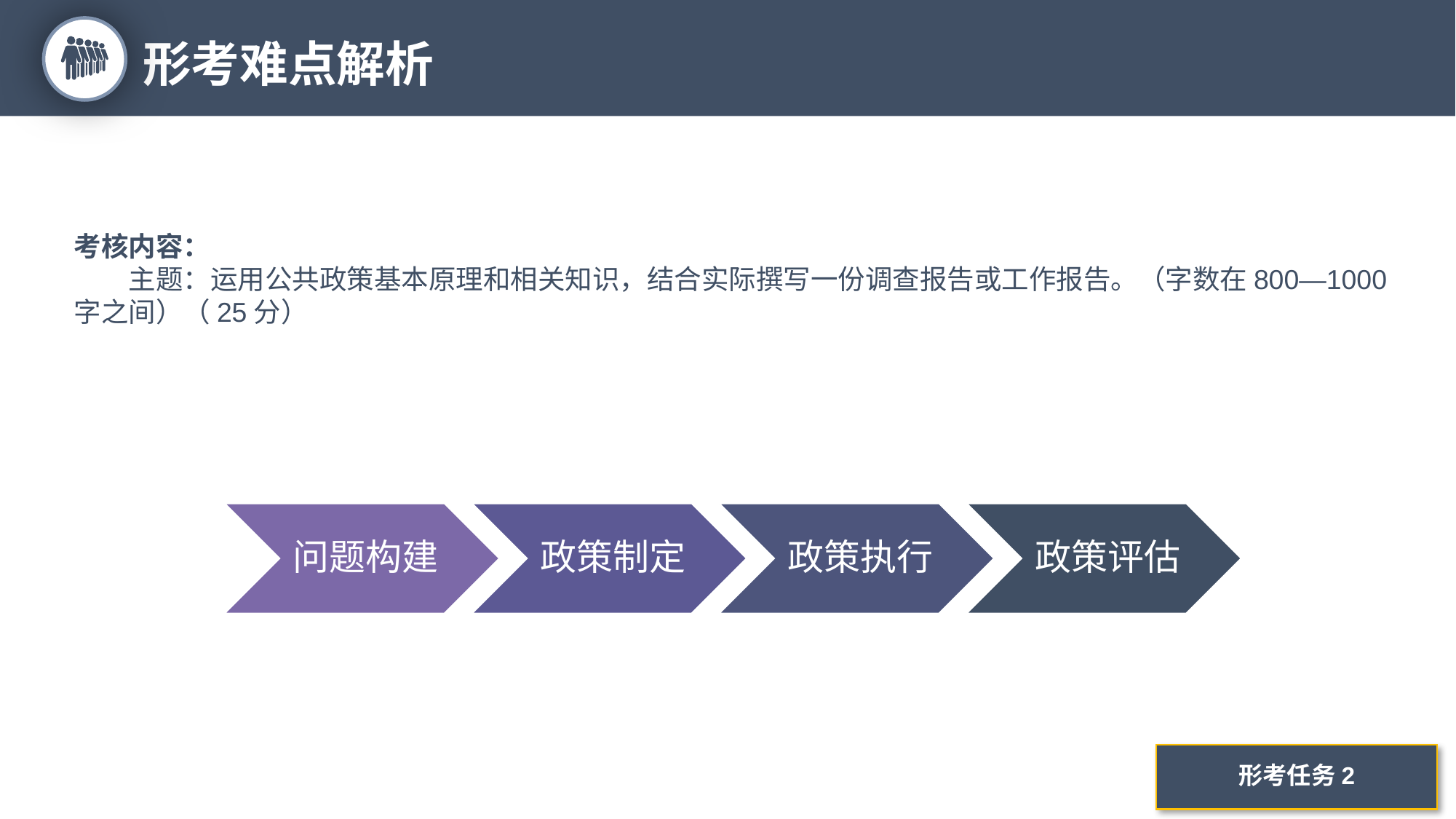

形考难点解析

9
考核内容：
　　主题：运用公共政策基本原理和相关知识，结合实际撰写一份调查报告或工作报告。（字数在800—1000字之间）（25分）
问题构建
政策制定
政策执行
政策评估
形考任务2